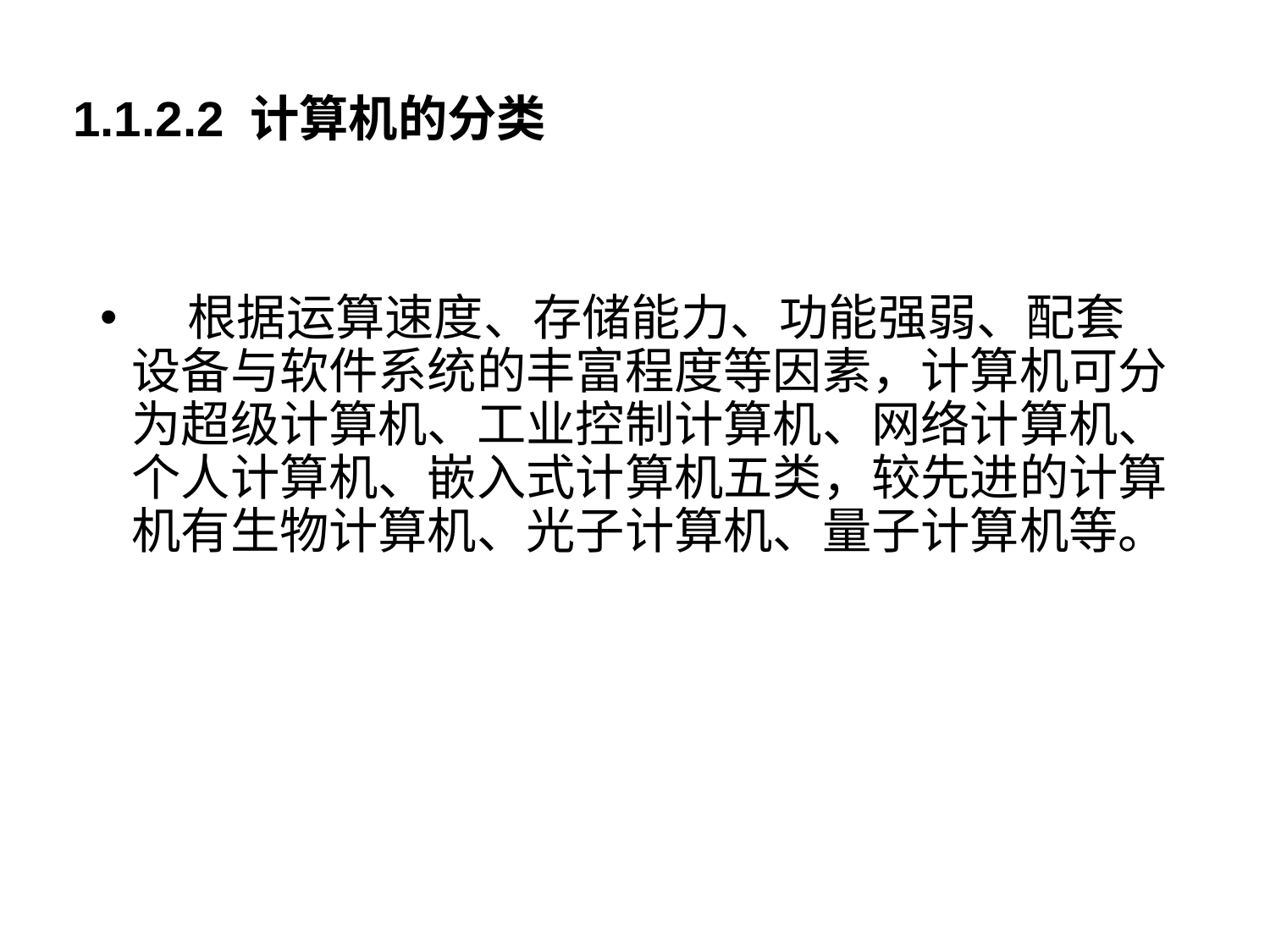

# 1.1.2.2 计算机的分类
    根据运算速度、存储能力、功能强弱、配套设备与软件系统的丰富程度等因素，计算机可分为超级计算机、工业控制计算机、网络计算机、个人计算机、嵌入式计算机五类，较先进的计算机有生物计算机、光子计算机、量子计算机等。